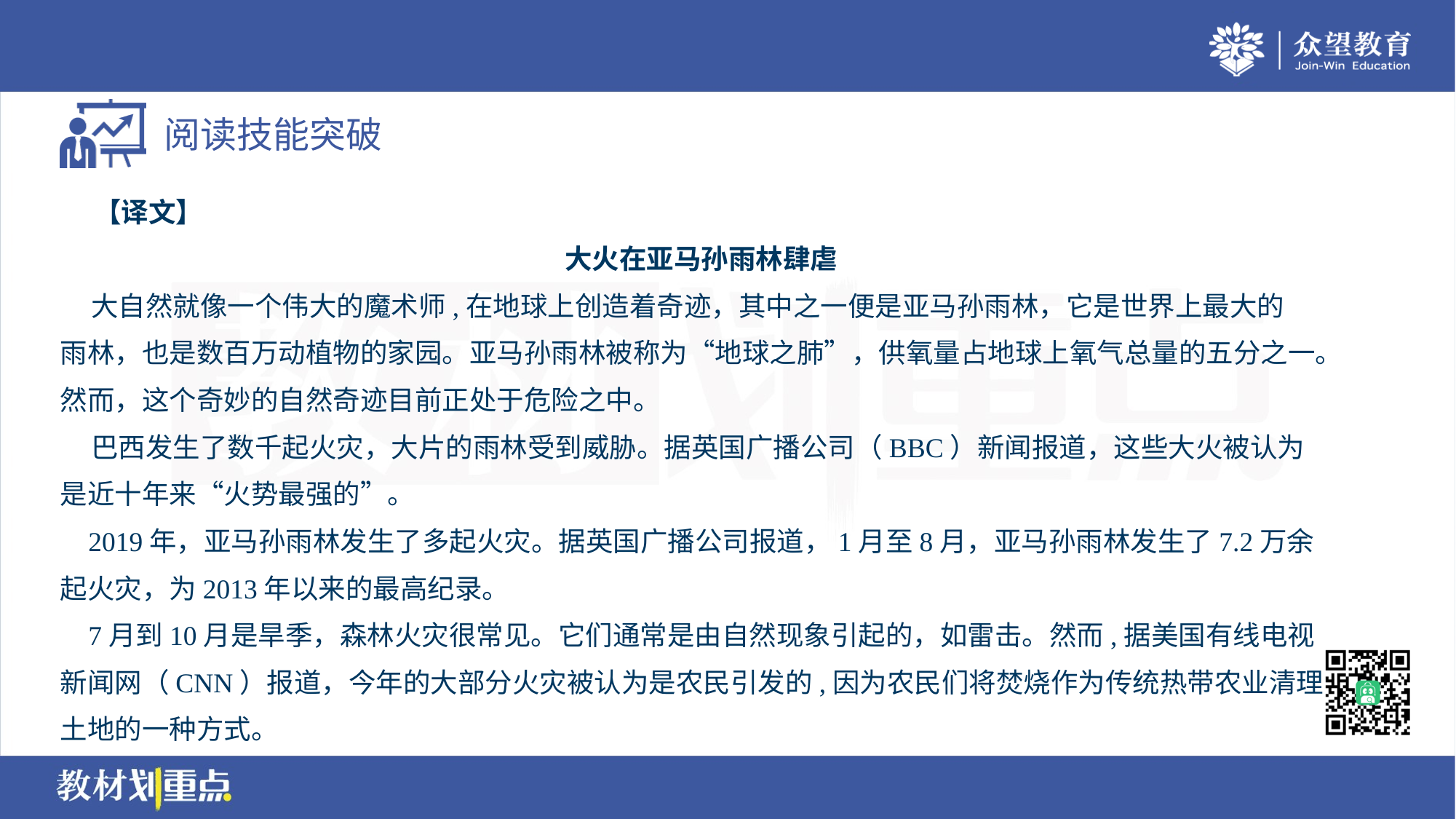

【译文】
大火在亚马孙雨林肆虐
    大自然就像一个伟大的魔术师,在地球上创造着奇迹，其中之一便是亚马孙雨林，它是世界上最大的
雨林，也是数百万动植物的家园。亚马孙雨林被称为“地球之肺”，供氧量占地球上氧气总量的五分之一。
然而，这个奇妙的自然奇迹目前正处于危险之中。
    巴西发生了数千起火灾，大片的雨林受到威胁。据英国广播公司（BBC）新闻报道，这些大火被认为
是近十年来“火势最强的”。
    2019年，亚马孙雨林发生了多起火灾。据英国广播公司报道，1月至8月，亚马孙雨林发生了7.2万余
起火灾，为2013年以来的最高纪录。
    7月到10月是旱季，森林火灾很常见。它们通常是由自然现象引起的，如雷击。然而,据美国有线电视
新闻网（CNN）报道，今年的大部分火灾被认为是农民引发的,因为农民们将焚烧作为传统热带农业清理
土地的一种方式。